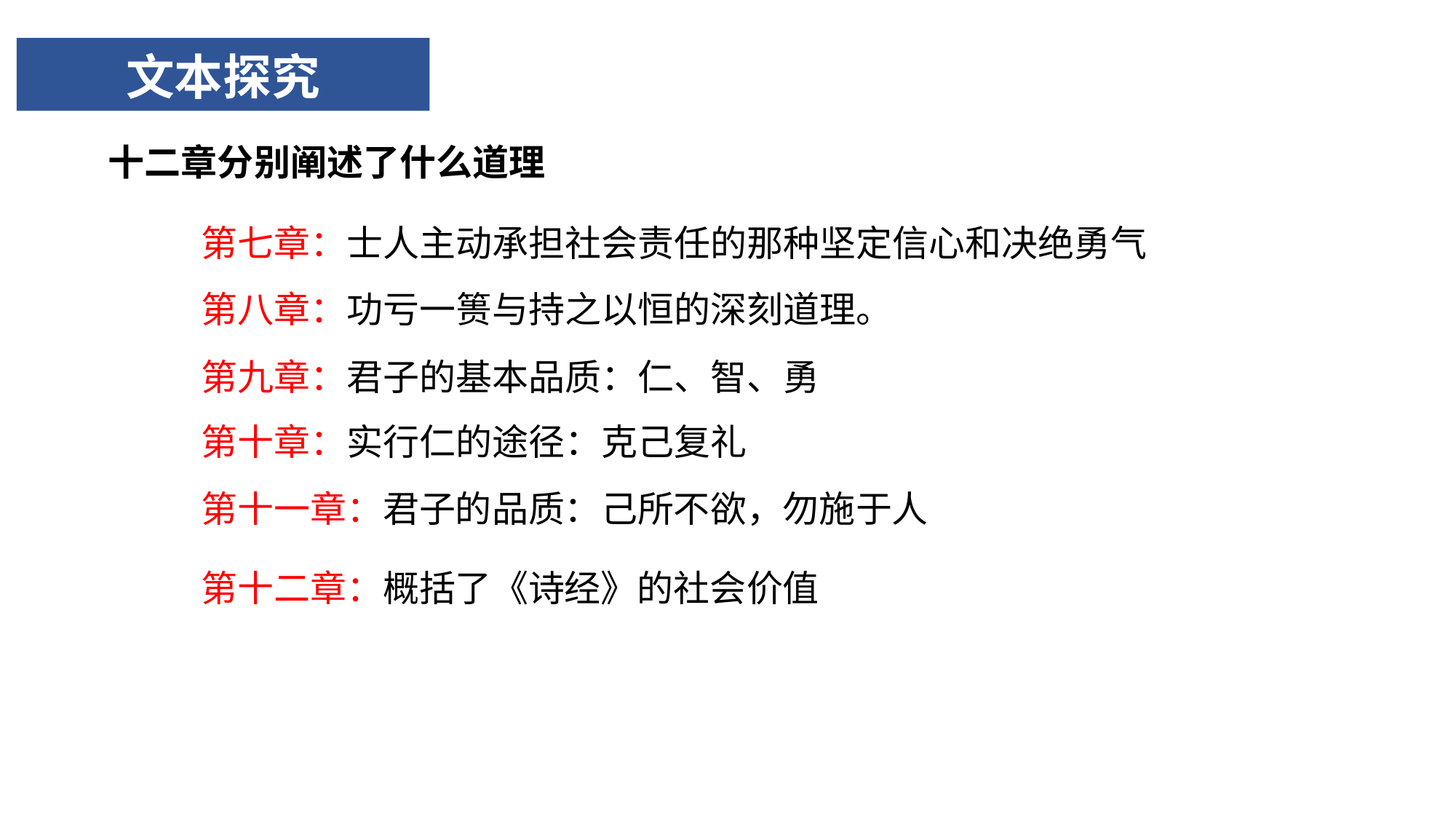

# 文本探究
十二章分别阐述了什么道理
第七章：士人主动承担社会责任的那种坚定信心和决绝勇气
第八章：功亏一篑与持之以恒的深刻道理。
第九章：君子的基本品质：仁、智、勇
第十章：实行仁的途径：克己复礼
第十一章：君子的品质：己所不欲，勿施于人
第十二章：概括了《诗经》的社会价值